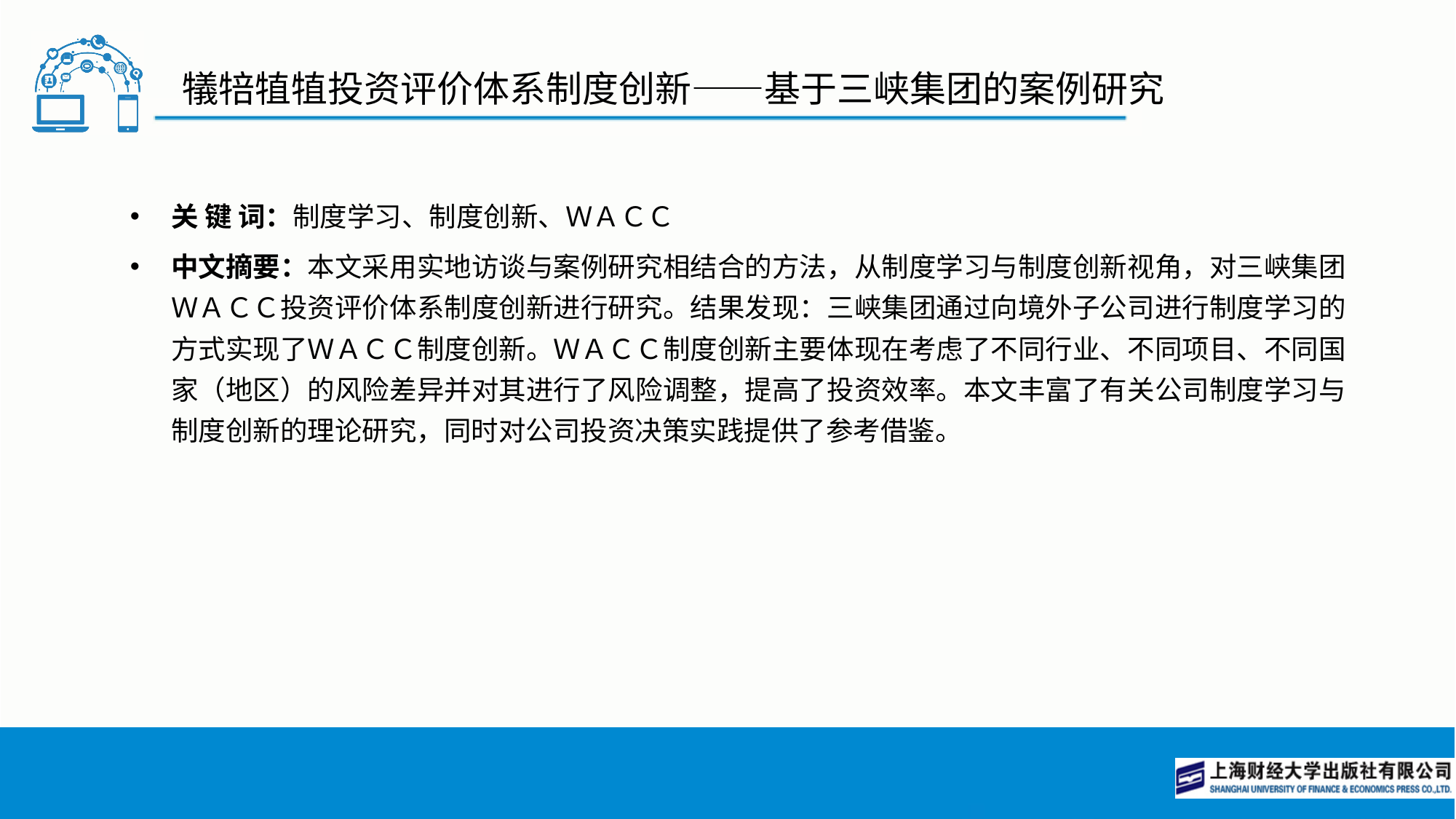

# 犠犃犆犆投资评价体系制度创新——基于三峡集团的案例研究
关 键 词：制度学习、制度创新、ＷＡＣＣ
中文摘要：本文采用实地访谈与案例研究相结合的方法，从制度学习与制度创新视角，对三峡集团ＷＡＣＣ投资评价体系制度创新进行研究。结果发现：三峡集团通过向境外子公司进行制度学习的方式实现了ＷＡＣＣ制度创新。ＷＡＣＣ制度创新主要体现在考虑了不同行业、不同项目、不同国家（地区）的风险差异并对其进行了风险调整，提高了投资效率。本文丰富了有关公司制度学习与制度创新的理论研究，同时对公司投资决策实践提供了参考借鉴。